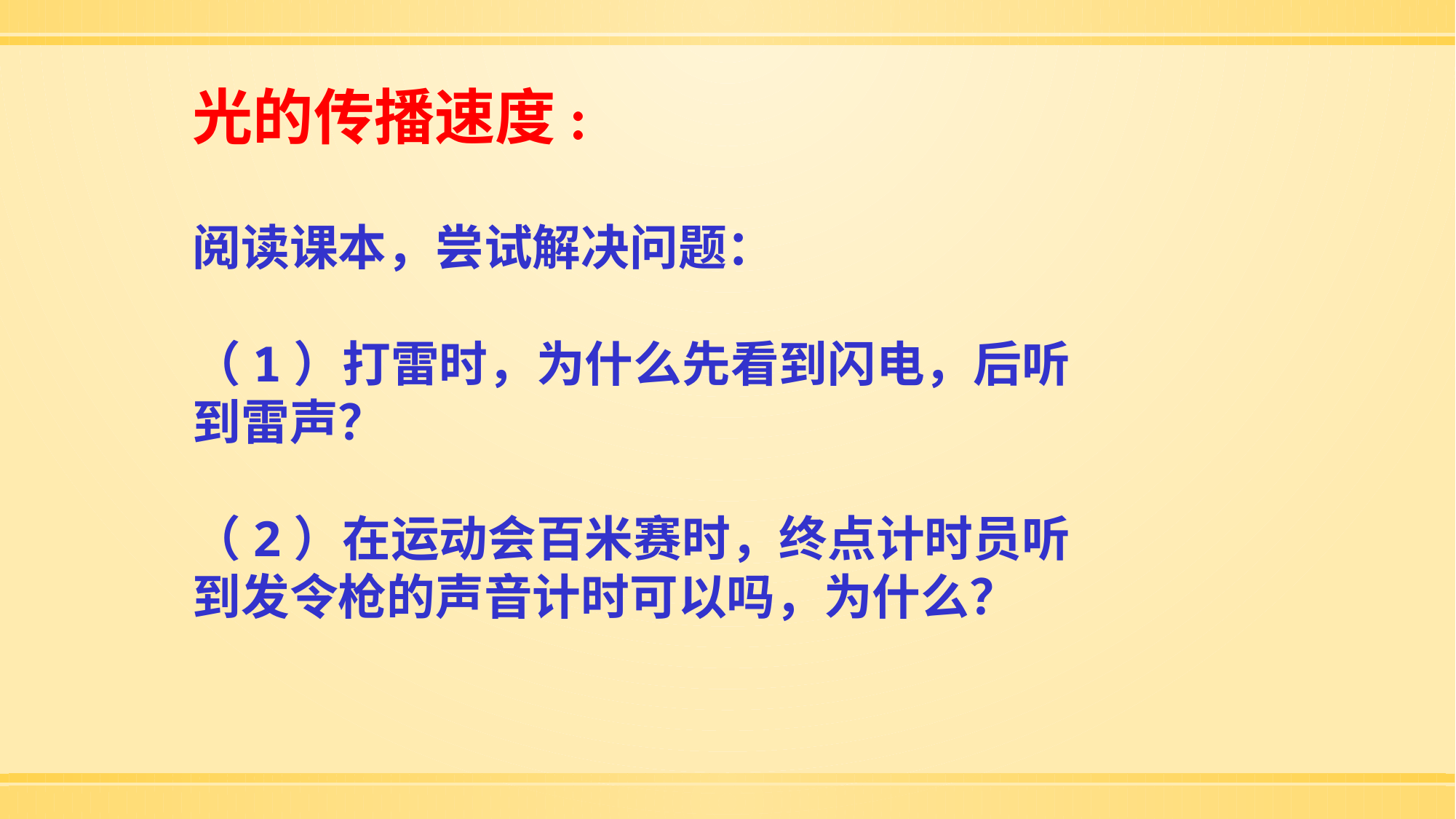

光的传播速度:

阅读课本，尝试解决问题：

（1）打雷时，为什么先看到闪电，后听到雷声？

（2）在运动会百米赛时，终点计时员听到发令枪的声音计时可以吗，为什么？